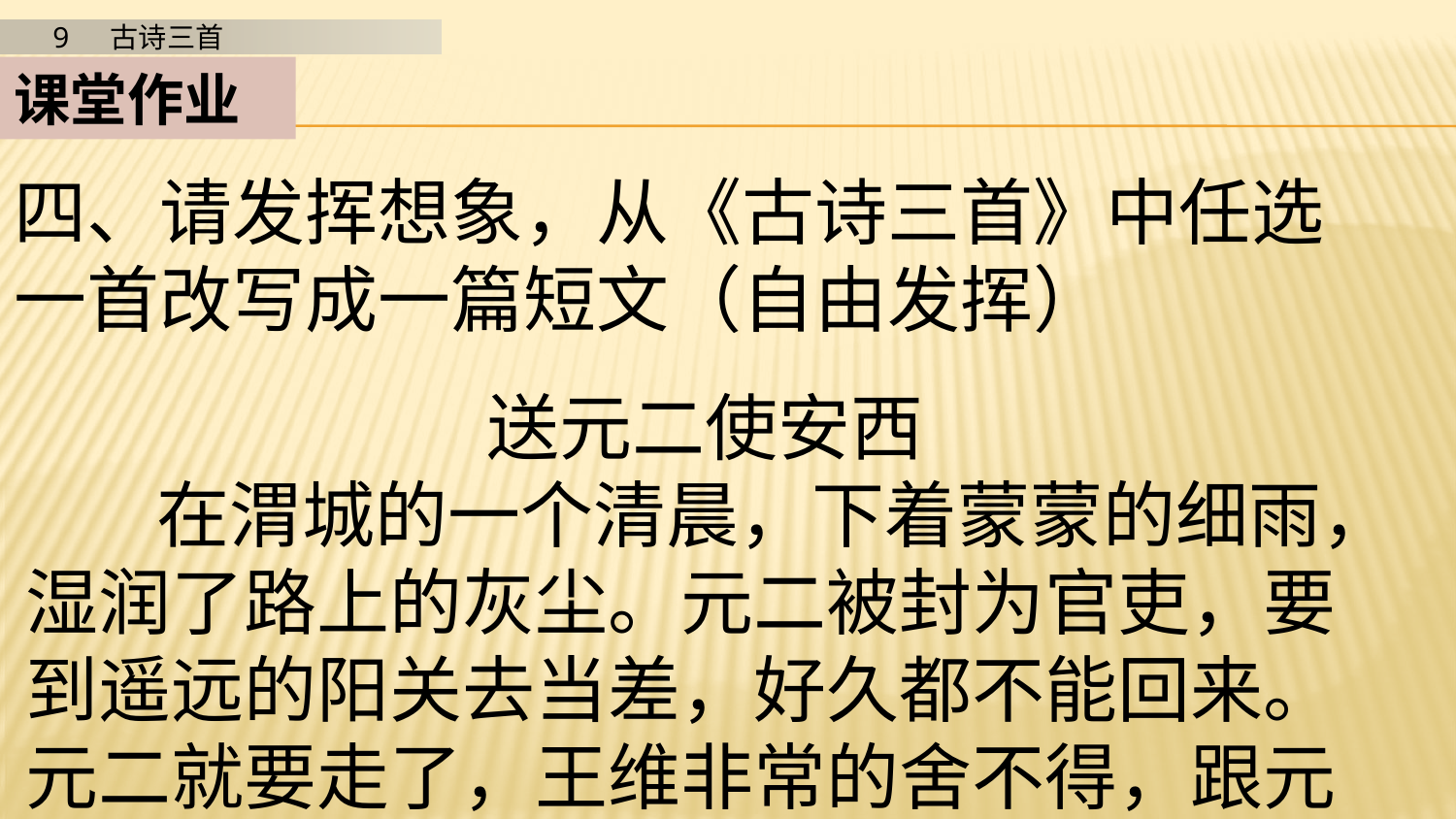

课堂作业
四、请发挥想象，从《古诗三首》中任选一首改写成一篇短文（自由发挥）
送元二使安西
       在渭城的一个清晨，下着蒙蒙的细雨，湿润了路上的灰尘。元二被封为官吏，要到遥远的阳关去当差，好久都不能回来。元二就要走了，王维非常的舍不得，跟元